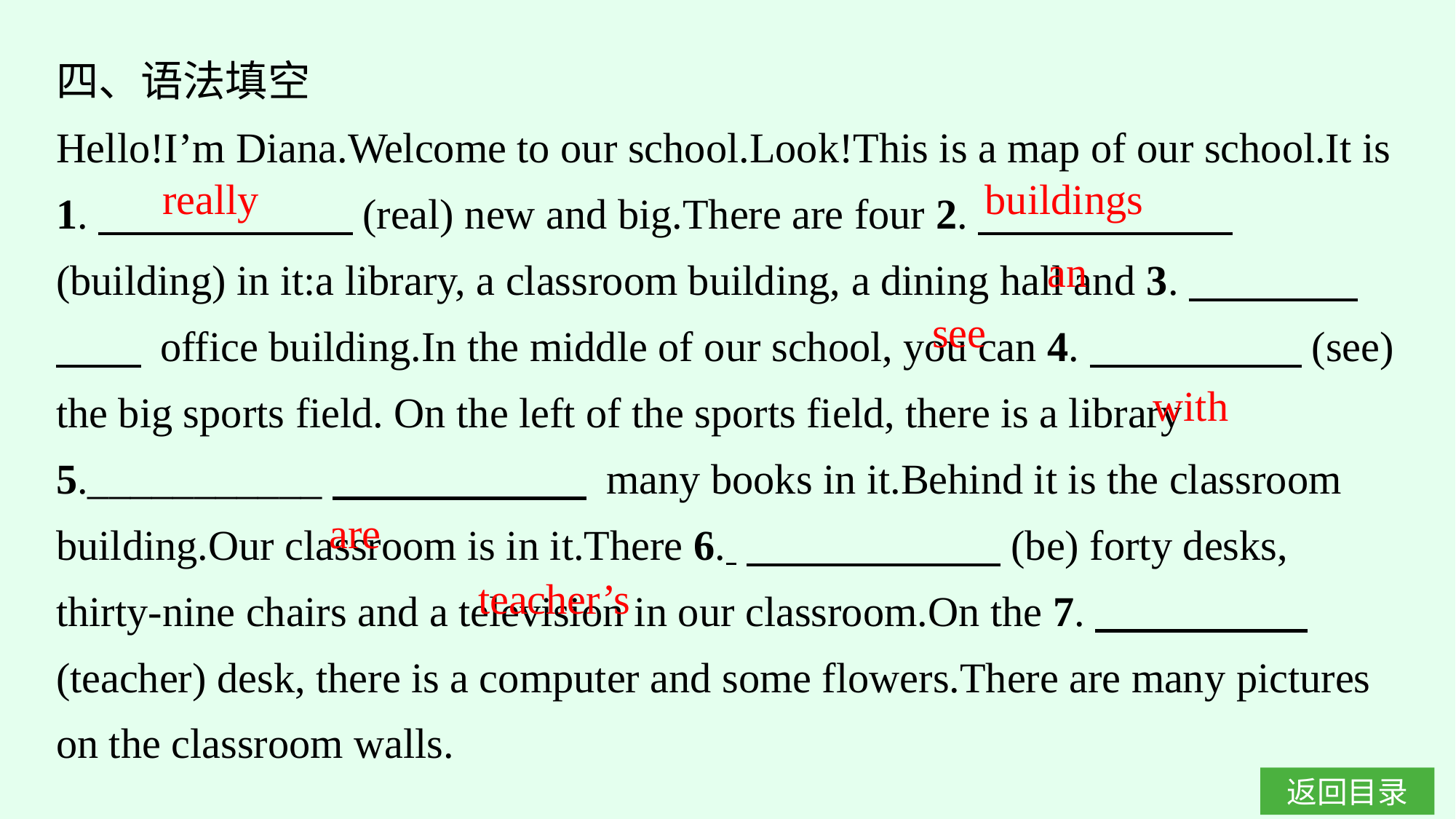

四、语法填空
Hello!I’m Diana.Welcome to our school.Look!This is a map of our school.It is 1.　　　　　　(real) new and big.There are four 2.　　　　　　(building) in it:a library, a classroom building, a dining hall and 3.　　　　　　 office building.In the middle of our school, you can 4.　　　　　(see) the big sports field. On the left of the sports field, there is a library 5.___________　　　　　　 many books in it.Behind it is the classroom building.Our classroom is in it.There 6. 　　　　　　(be) forty desks, thirty-nine chairs and a television in our classroom.On the 7.　　　　　(teacher) desk, there is a computer and some flowers.There are many pictures on the classroom walls.
really
buildings
an
see
with
are
teacher’s